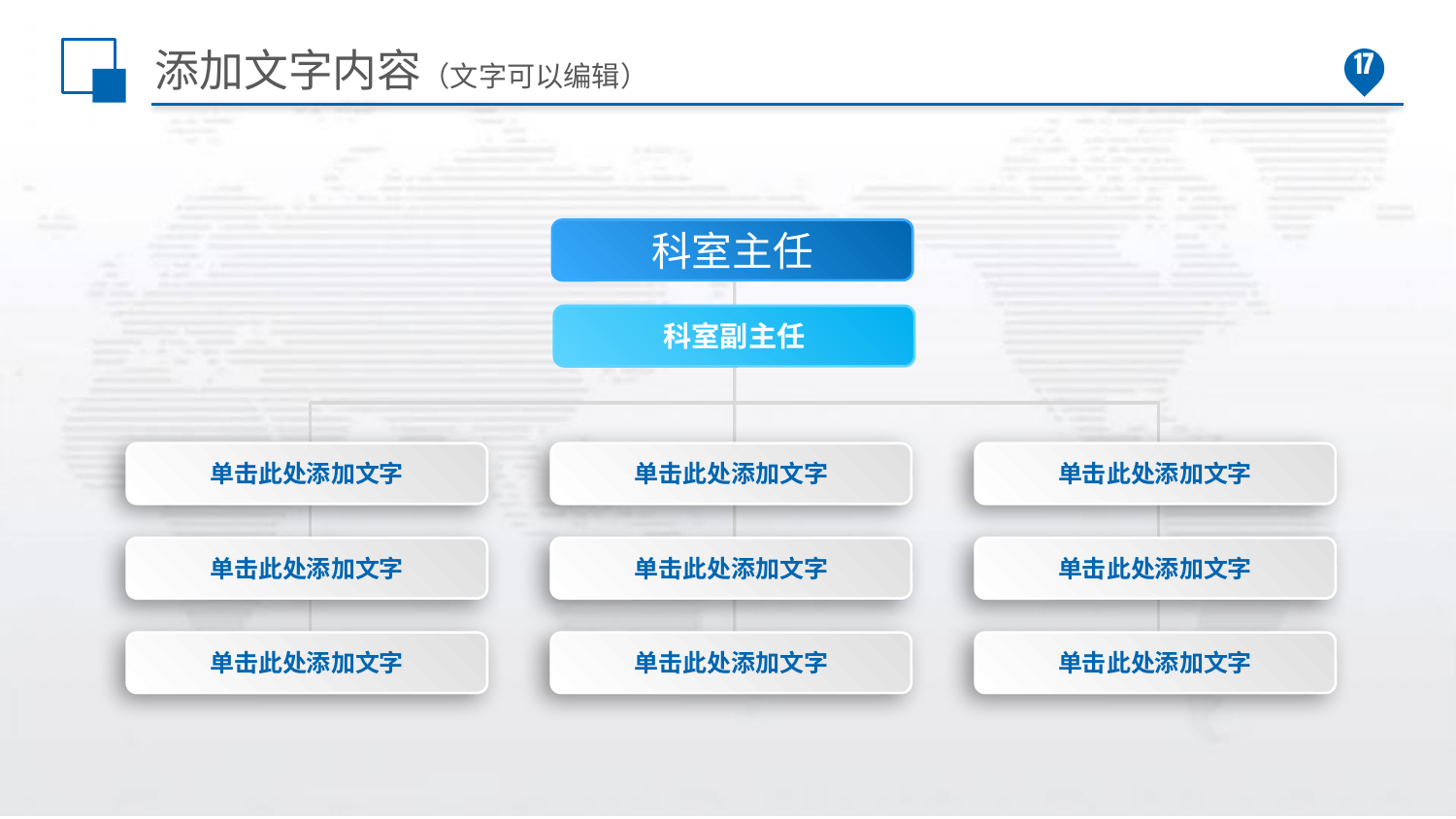

# 添加文字内容（文字可以编辑）
17
科室主任

科室副主任
单击此处添加文字
单击此处添加文字
单击此处添加文字
单击此处添加文字
单击此处添加文字
单击此处添加文字
单击此处添加文字
单击此处添加文字
单击此处添加文字